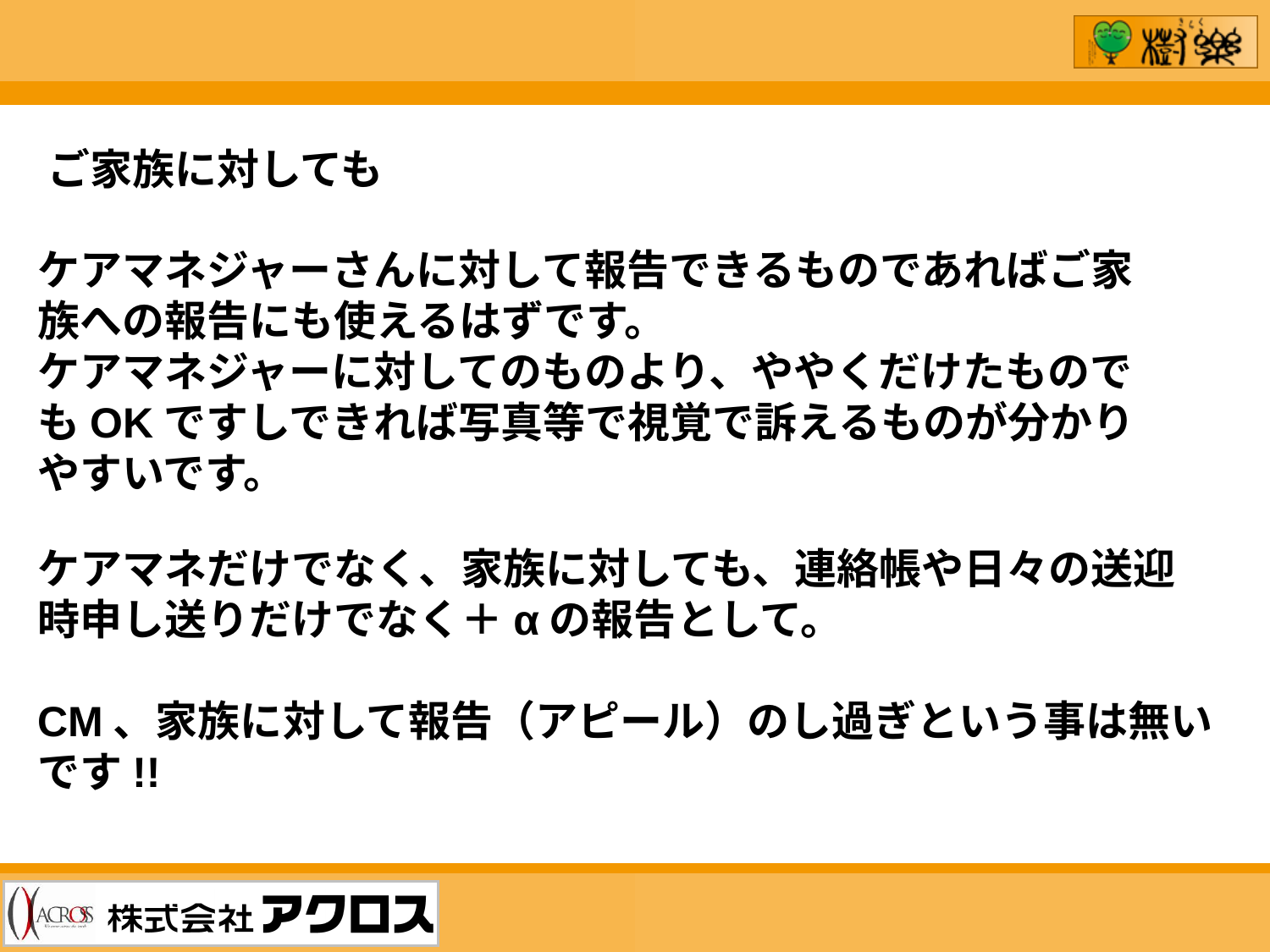

ご家族に対しても
ケアマネジャーさんに対して報告できるものであればご家族への報告にも使えるはずです。
ケアマネジャーに対してのものより、ややくだけたものでもOKですしできれば写真等で視覚で訴えるものが分かりやすいです。
ケアマネだけでなく、家族に対しても、連絡帳や日々の送迎時申し送りだけでなく＋αの報告として。

CM、家族に対して報告（アピール）のし過ぎという事は無いです!!